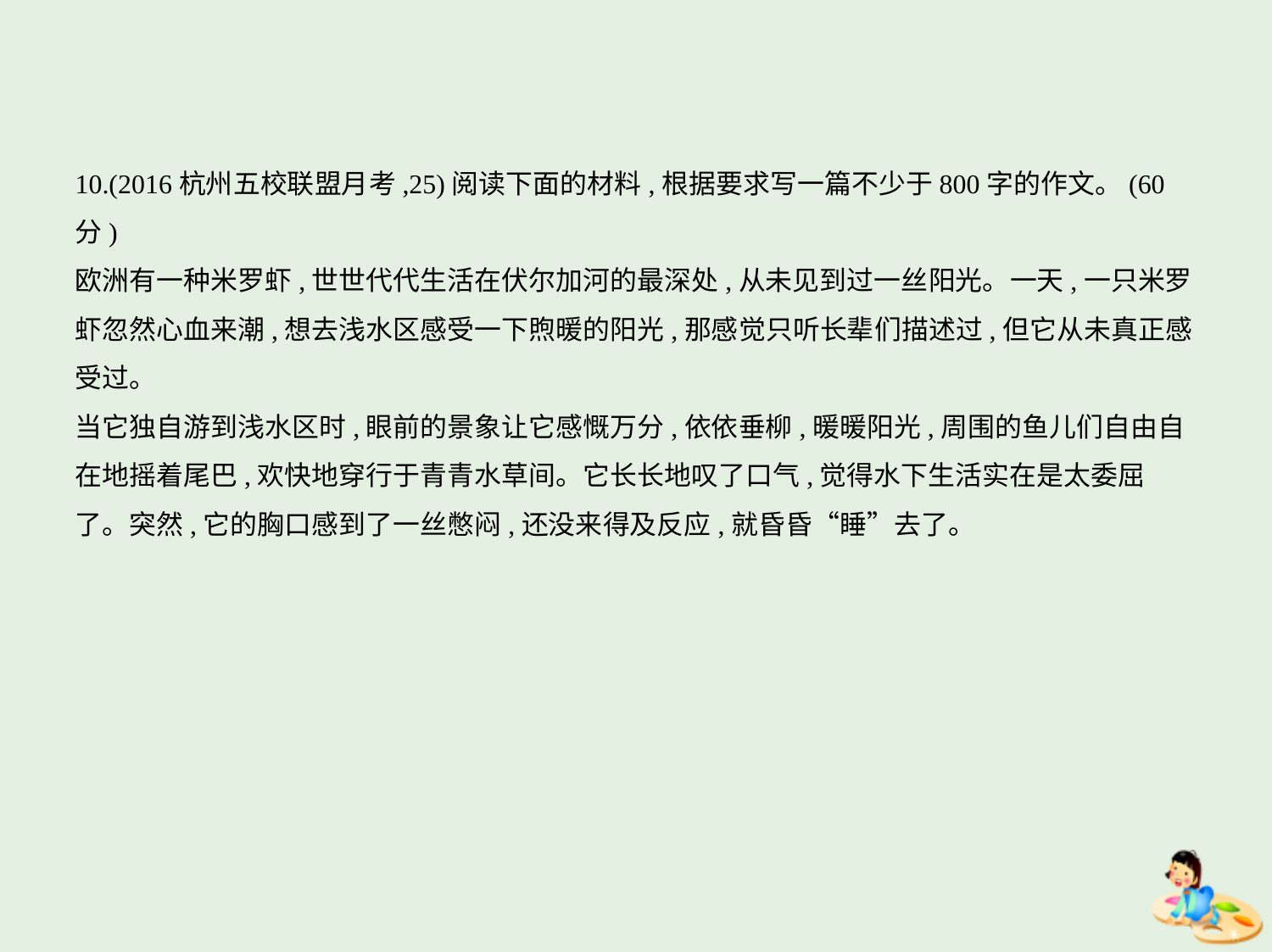

10.(2016杭州五校联盟月考,25)阅读下面的材料,根据要求写一篇不少于800字的作文。(60分)
欧洲有一种米罗虾,世世代代生活在伏尔加河的最深处,从未见到过一丝阳光。一天,一只米罗
虾忽然心血来潮,想去浅水区感受一下煦暖的阳光,那感觉只听长辈们描述过,但它从未真正感
受过。
当它独自游到浅水区时,眼前的景象让它感慨万分,依依垂柳,暖暖阳光,周围的鱼儿们自由自
在地摇着尾巴,欢快地穿行于青青水草间。它长长地叹了口气,觉得水下生活实在是太委屈
了。突然,它的胸口感到了一丝憋闷,还没来得及反应,就昏昏“睡”去了。